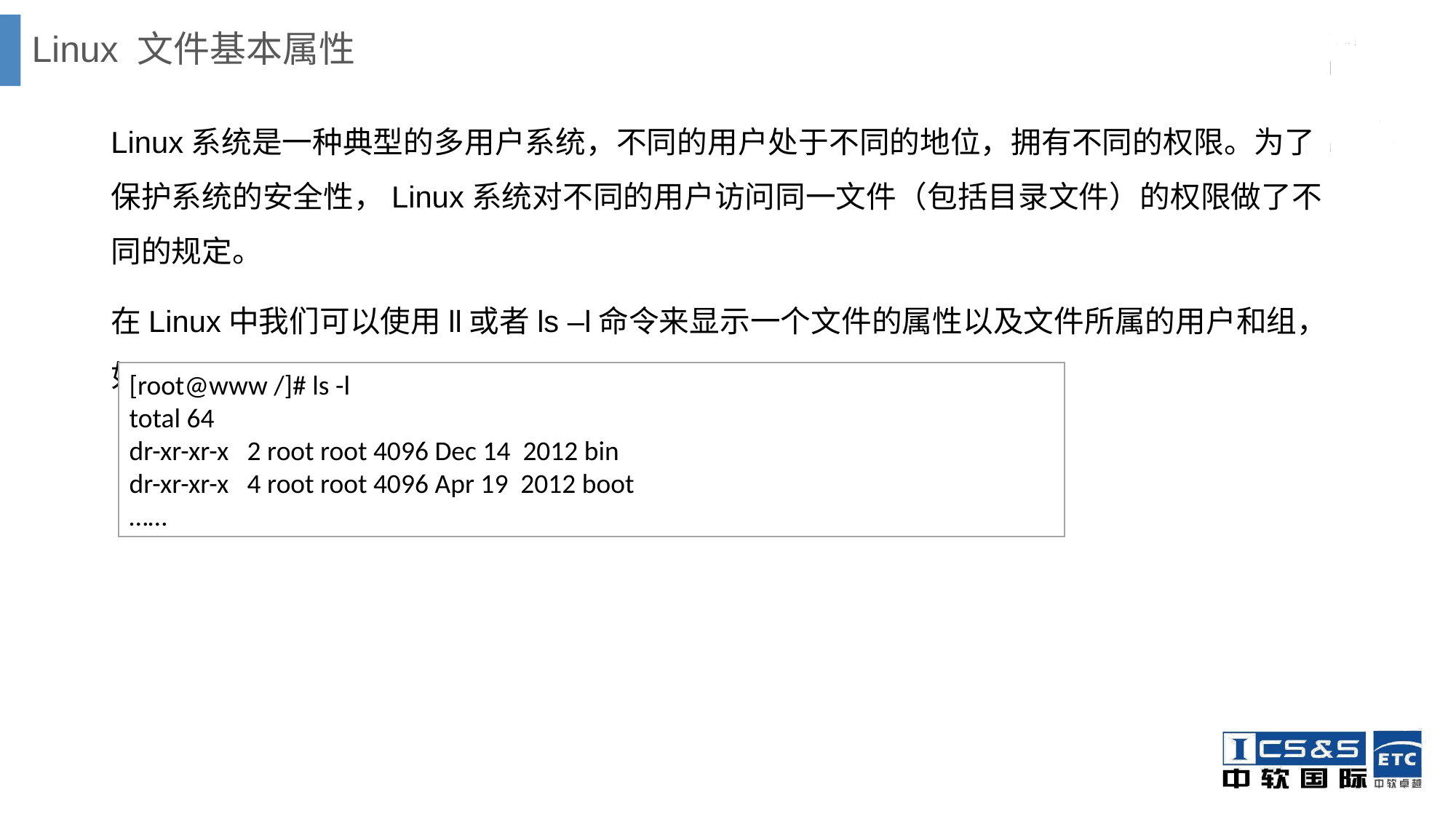

# Linux 文件基本属性
Linux系统是一种典型的多用户系统，不同的用户处于不同的地位，拥有不同的权限。为了保护系统的安全性，Linux系统对不同的用户访问同一文件（包括目录文件）的权限做了不同的规定。
在Linux中我们可以使用ll或者ls –l命令来显示一个文件的属性以及文件所属的用户和组，如：

[root@www /]# ls -l
total 64
dr-xr-xr-x   2 root root 4096 Dec 14  2012 bin
dr-xr-xr-x   4 root root 4096 Apr 19  2012 boot
……